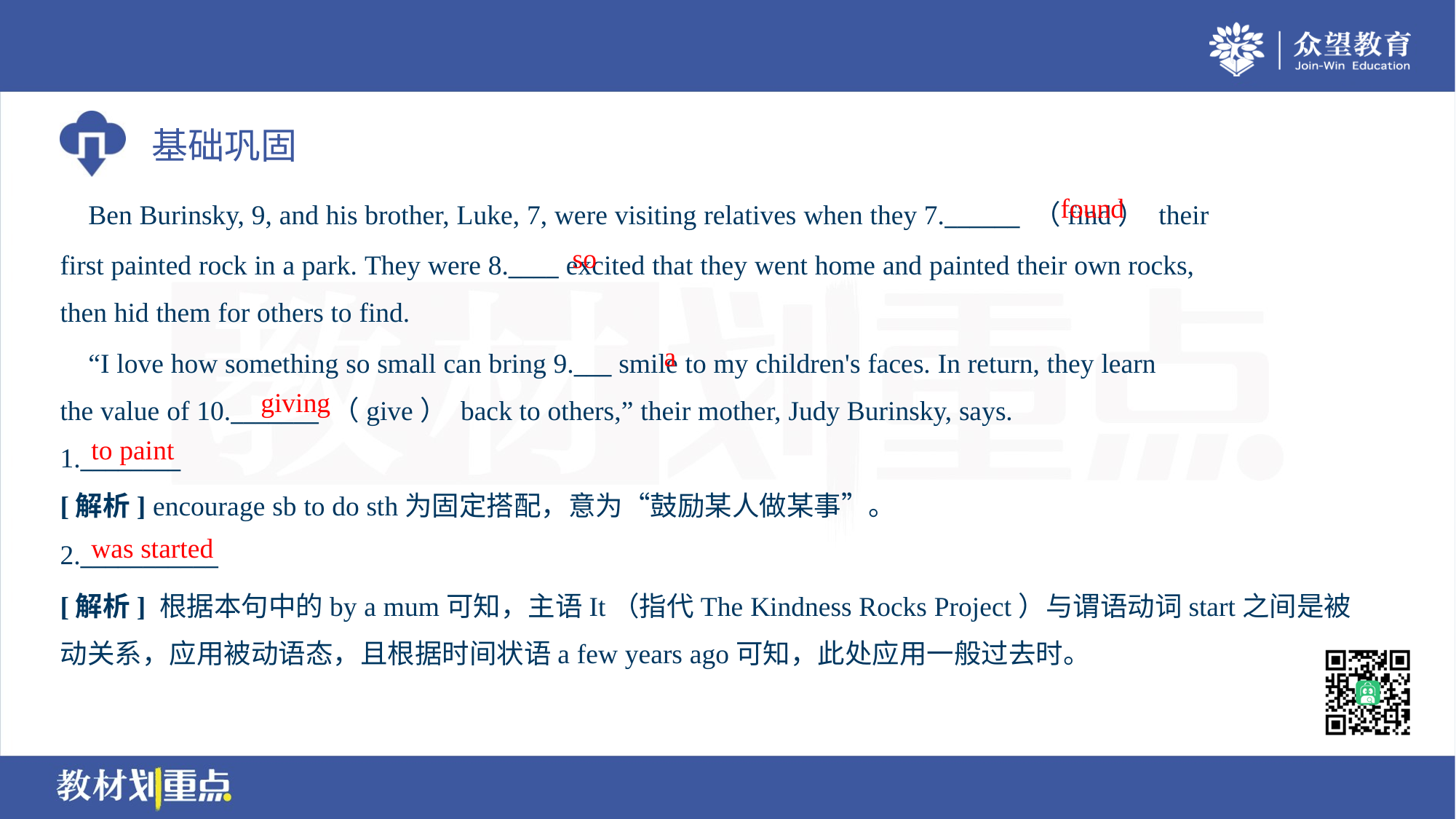

found
    Ben Burinsky, 9, and his brother, Luke, 7, were visiting relatives when they 7.______ （find） their
first painted rock in a park. They were 8.____ excited that they went home and painted their own rocks,
then hid them for others to find.
so
a
    “I love how something so small can bring 9.___ smile to my children's faces. In return, they learn
the value of 10._______ （give） back to others,” their mother, Judy Burinsky, says.
giving
to paint
1.________
[解析] encourage sb to do sth为固定搭配，意为“鼓励某人做某事”。
was started
2.___________
[解析] 根据本句中的by a mum可知，主语It（指代The Kindness Rocks Project）与谓语动词start之间是被
动关系，应用被动语态，且根据时间状语a few years ago可知，此处应用一般过去时。